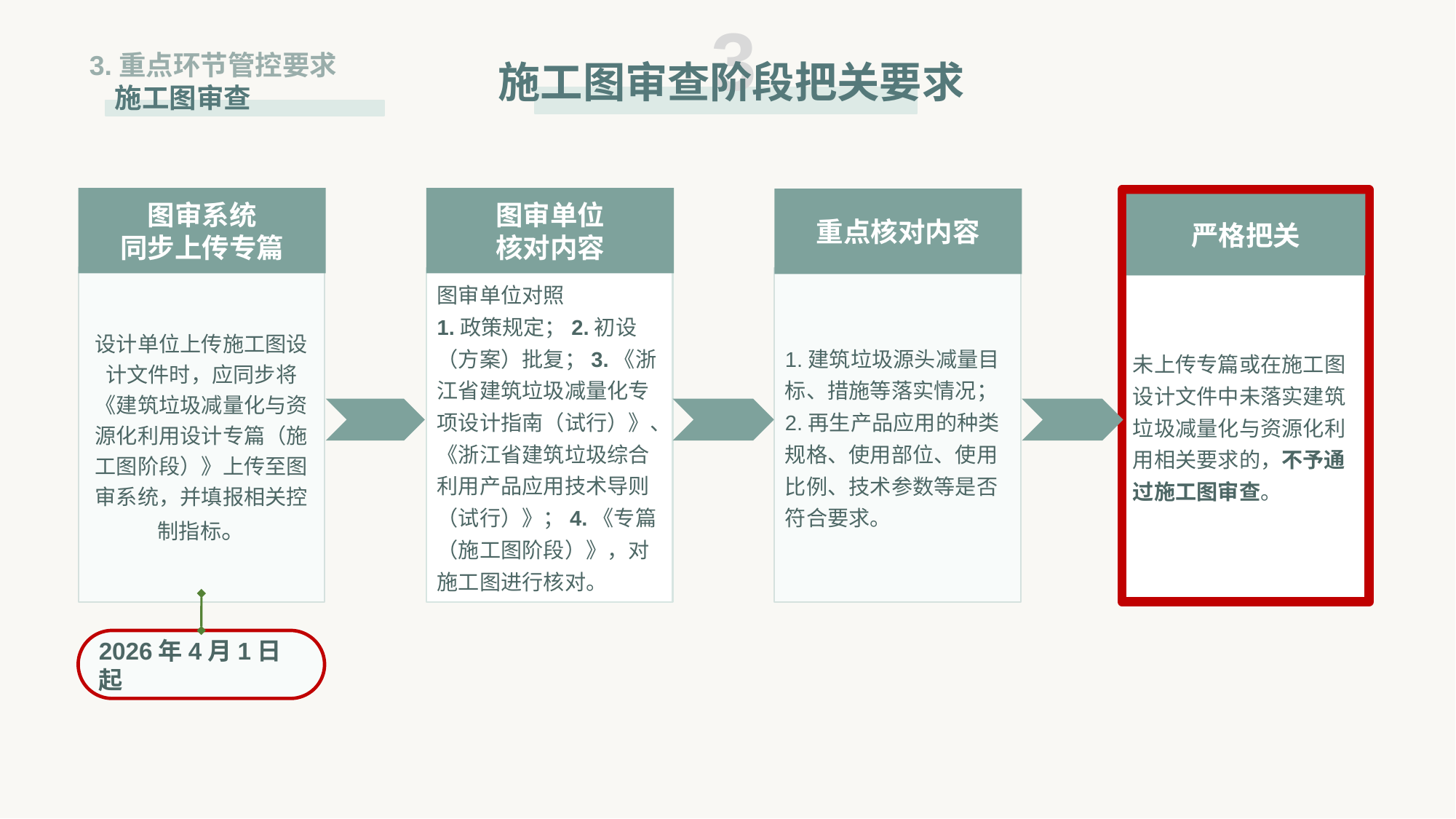

3

施工图审查阶段把关要求
3.重点环节管控要求
   施工图审查

图审系统
同步上传专篇
设计单位上传施工图设计文件时，应同步将《建筑垃圾减量化与资源化利用设计专篇（施工图阶段）》上传至图审系统，并填报相关控制指标。
图审单位
核对内容
重点核对内容
1.建筑垃圾源头减量目标、措施等落实情况；
2.再生产品应用的种类规格、使用部位、使用比例、技术参数等是否符合要求。

未上传专篇或在施工图设计文件中未落实建筑垃圾减量化与资源化利用相关要求的，不予通过施工图审查。
严格把关
图审单位对照
1.政策规定；2.初设（方案）批复；3.《浙江省建筑垃圾减量化专项设计指南（试行）》、《浙江省建筑垃圾综合利用产品应用技术导则（试行）》；4.《专篇（施工图阶段）》，对施工图进行核对。

2026年4月1日起